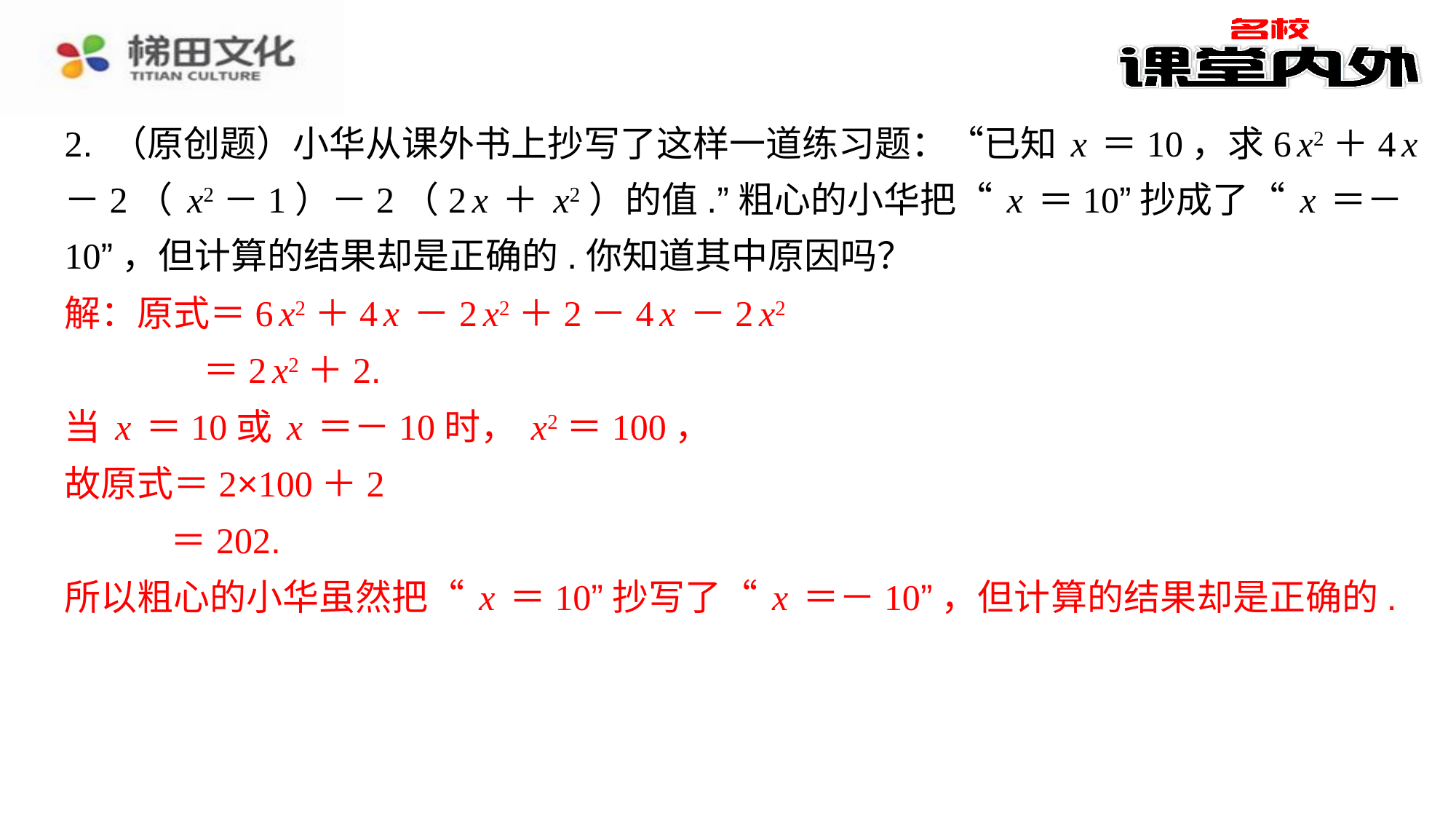

2. （原创题）小华从课外书上抄写了这样一道练习题：“已知x＝10，求6x2＋4x
－2（x2－1）－2（2x＋x2）的值.”粗心的小华把“x＝10”抄成了“x＝－
10”，但计算的结果却是正确的.你知道其中原因吗？
解：原式＝6x2＋4x－2x2＋2－4x－2x2
＝2x2＋2.
当x＝10或x＝－10时，x2＝100，
故原式＝2×100＋2
＝202.
所以粗心的小华虽然把“x＝10”抄写了“x＝－10”，但计算的结果却是正确的.
解：原式＝6x2＋4x－2x2＋2－4x－2x2
＝2x2＋2.
当x＝10或x＝－10时，x2＝100，
故原式＝2×100＋2
＝202.
所以粗心的小华虽然把“x＝10”抄写了“x＝－10”，但计算的结果却是正确的.